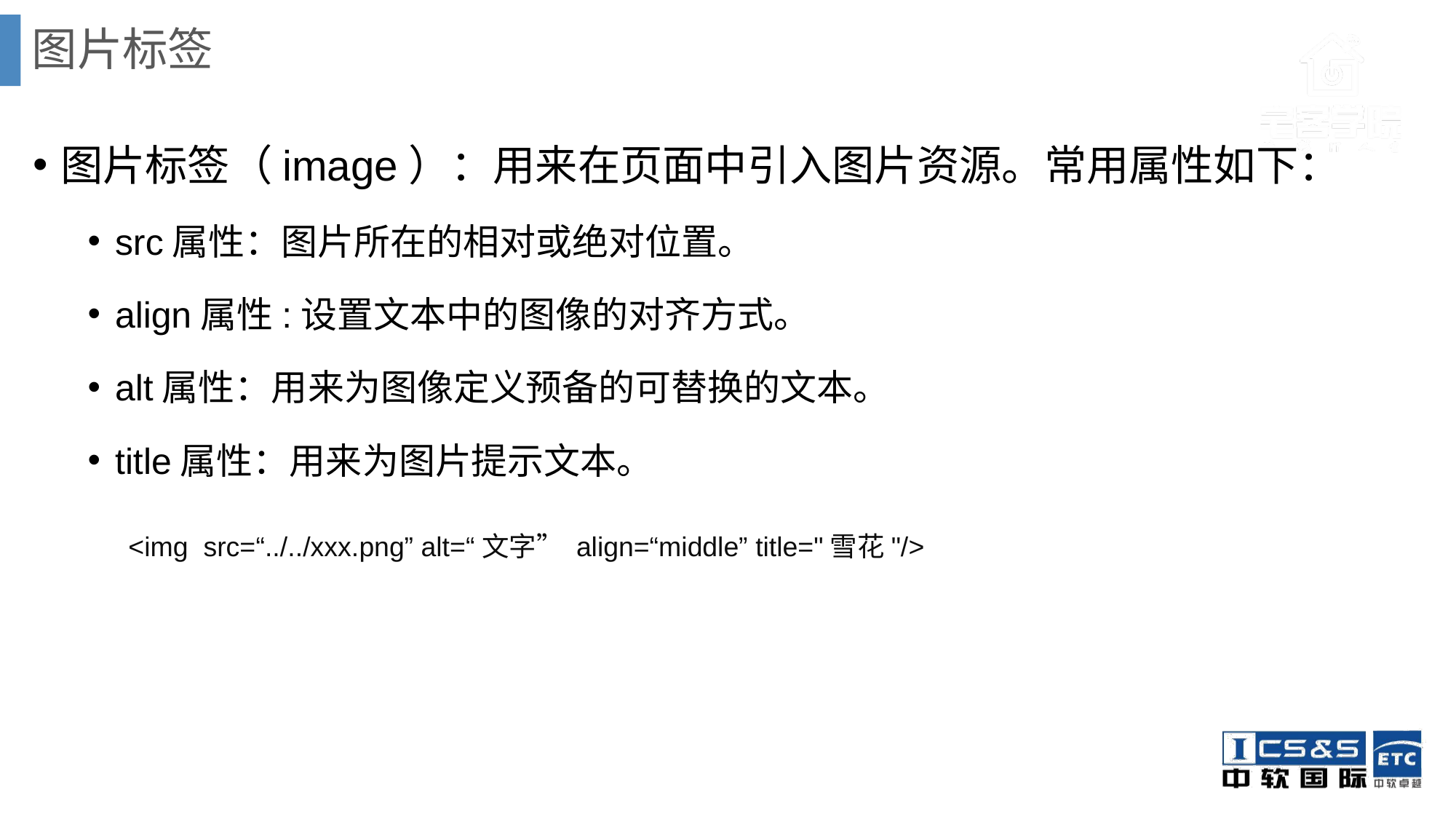

# 图片标签
图片标签（image）：用来在页面中引入图片资源。常用属性如下：
src属性：图片所在的相对或绝对位置。
align属性:设置文本中的图像的对齐方式。
alt属性：用来为图像定义预备的可替换的文本。
title属性：用来为图片提示文本。

 <img  src=“../../xxx.png” alt=“文字” align=“middle” title="雪花"/>